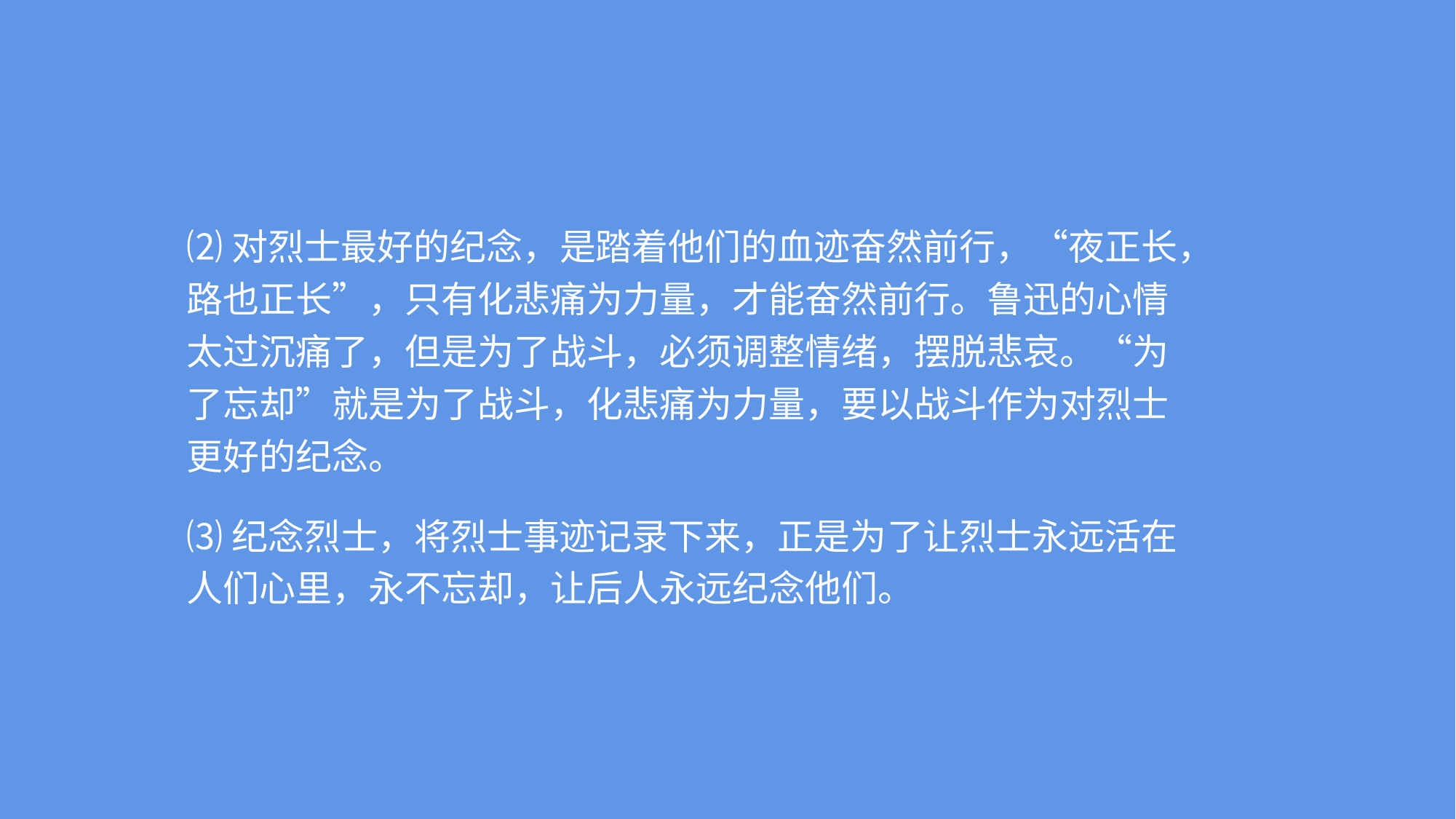

⑵对烈士最好的纪念，是踏着他们的血迹奋然前行，“夜正长，路也正长”，只有化悲痛为力量，才能奋然前行。鲁迅的心情太过沉痛了，但是为了战斗，必须调整情绪，摆脱悲哀。“为了忘却”就是为了战斗，化悲痛为力量，要以战斗作为对烈士更好的纪念。
⑶纪念烈士，将烈士事迹记录下来，正是为了让烈士永远活在人们心里，永不忘却，让后人永远纪念他们。